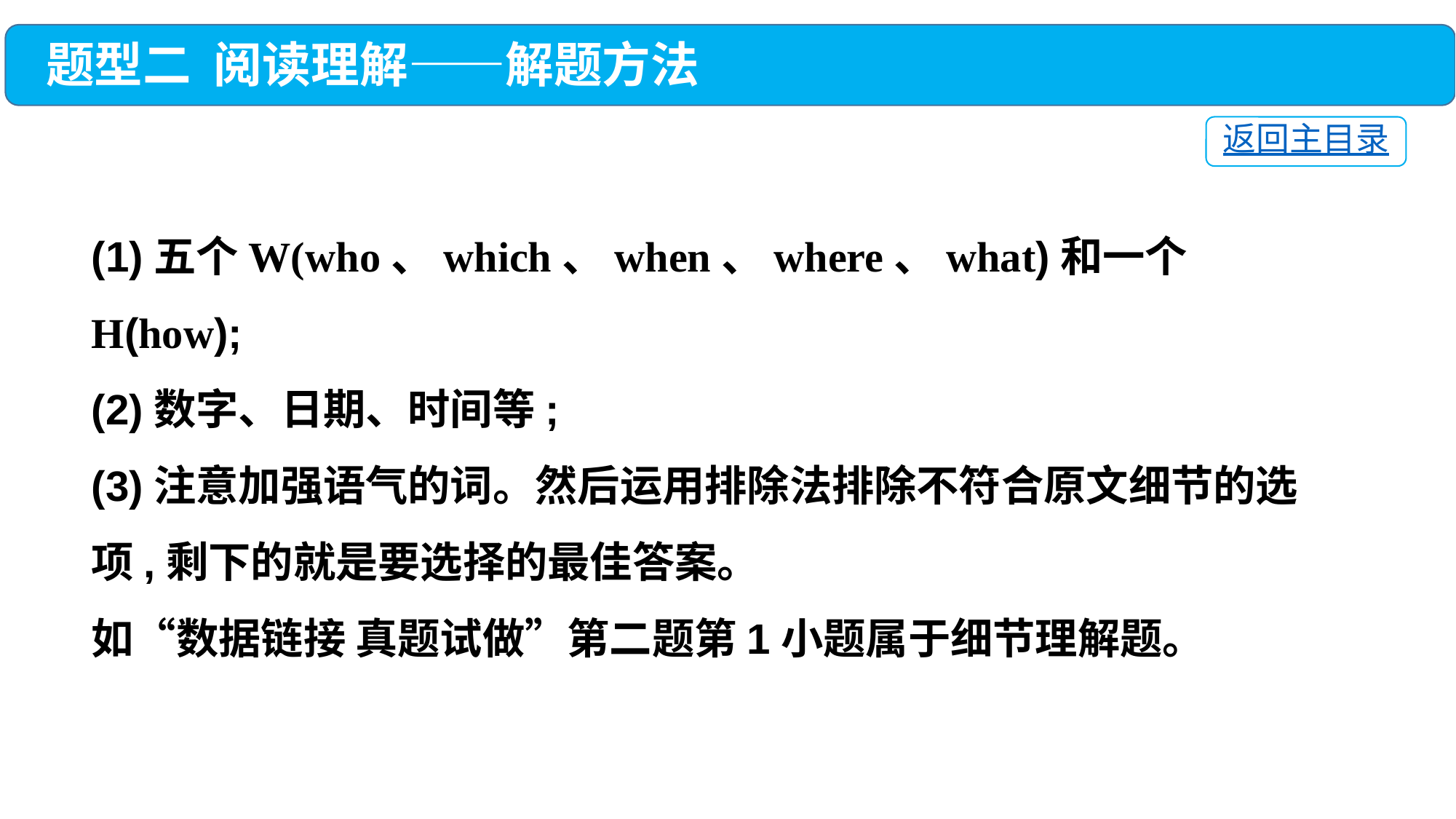

题型二  阅读理解——解题方法
返回主目录
(1)五个W(who、which、when、where、what)和一个H(how);
(2)数字、日期、时间等;
(3)注意加强语气的词。然后运用排除法排除不符合原文细节的选项,剩下的就是要选择的最佳答案。
如“数据链接 真题试做”第二题第1小题属于细节理解题。